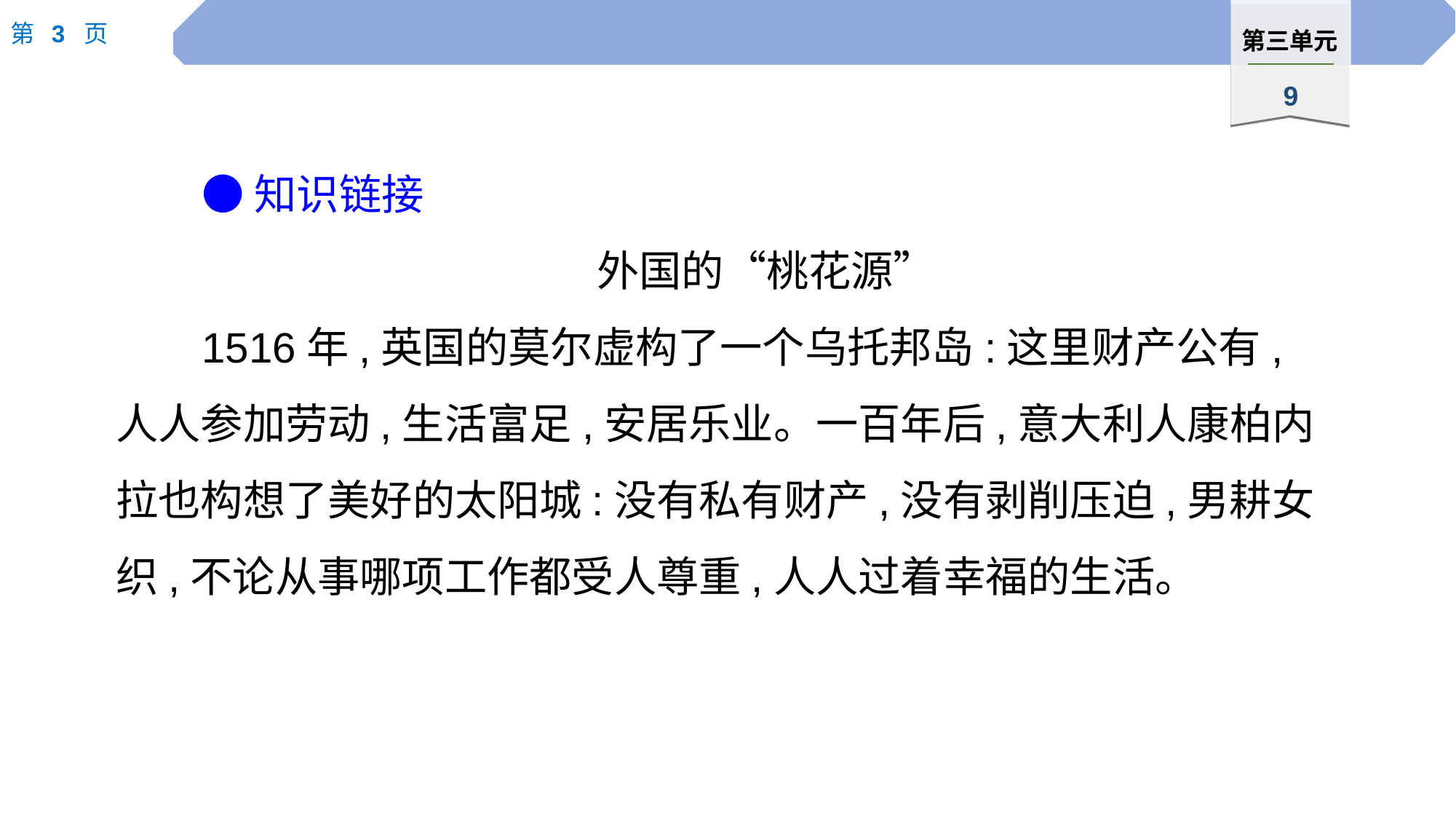

●知识链接
外国的“桃花源”
1516年,英国的莫尔虚构了一个乌托邦岛:这里财产公有,人人参加劳动,生活富足,安居乐业。一百年后,意大利人康柏内拉也构想了美好的太阳城:没有私有财产,没有剥削压迫,男耕女织,不论从事哪项工作都受人尊重,人人过着幸福的生活。